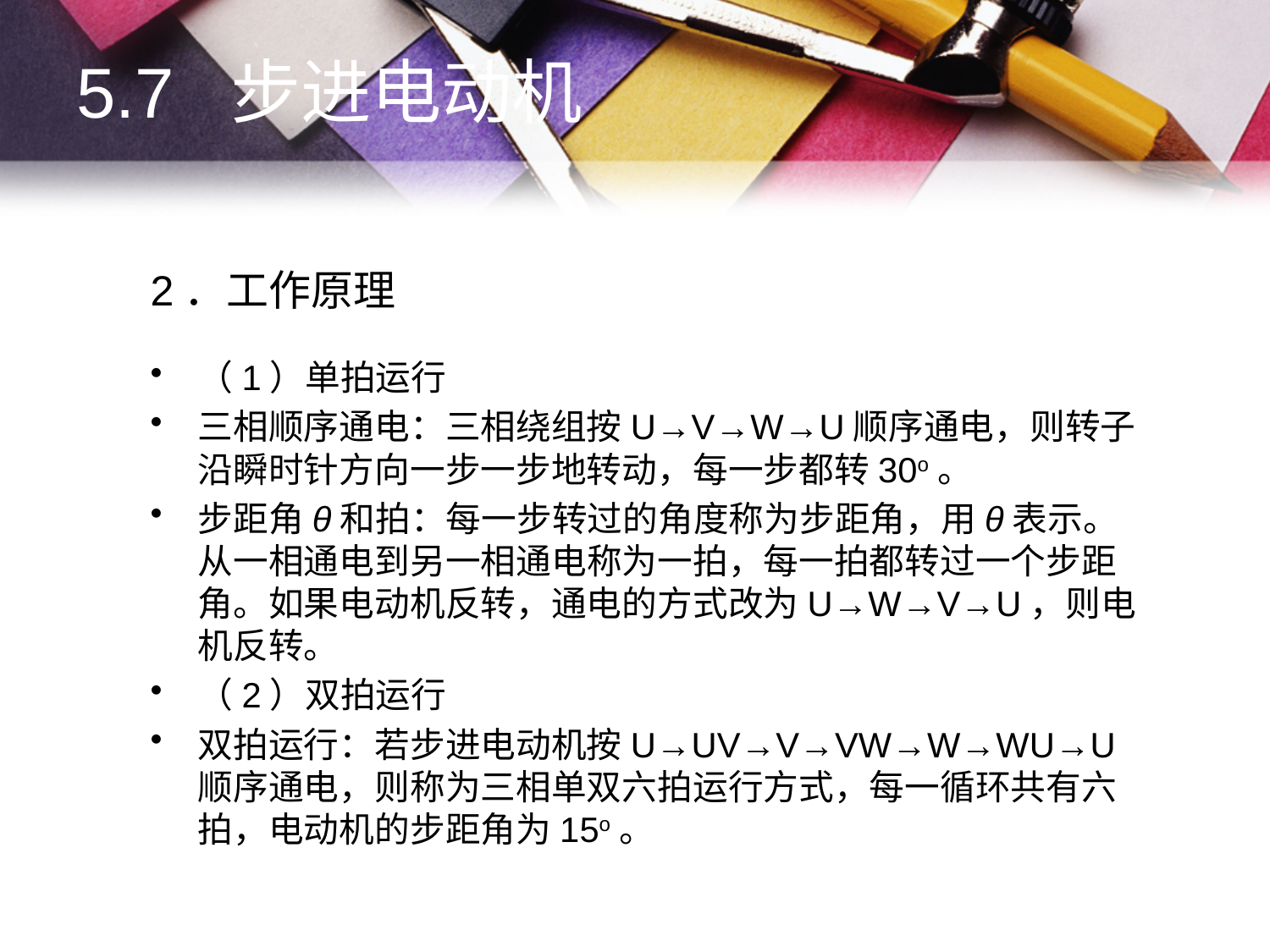

5.7  步进电动机
# 2．工作原理
（1）单拍运行
三相顺序通电：三相绕组按U→V→W→U顺序通电，则转子沿瞬时针方向一步一步地转动，每一步都转30o。
步距角θ和拍：每一步转过的角度称为步距角，用θ表示。从一相通电到另一相通电称为一拍，每一拍都转过一个步距角。如果电动机反转，通电的方式改为U→W→V→U，则电机反转。
（2）双拍运行
双拍运行：若步进电动机按U→UV→V→VW→W→WU→U顺序通电，则称为三相单双六拍运行方式，每一循环共有六拍，电动机的步距角为15o。